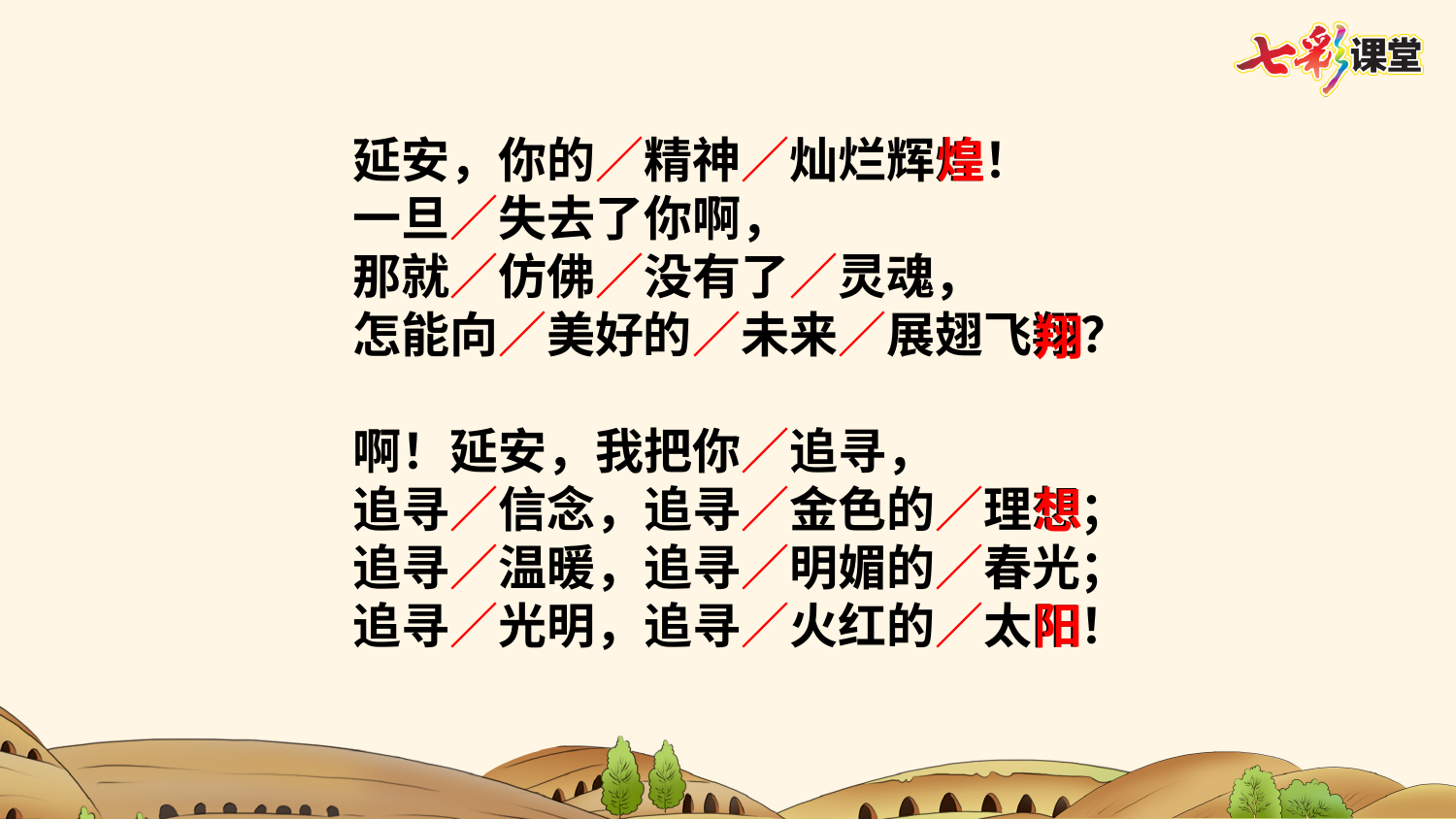

延安，你的／精神／灿烂辉煌！
一旦／失去了你啊，
那就／仿佛／没有了／灵魂，
怎能向／美好的／未来／展翅飞翔？
啊！延安，我把你／追寻，
追寻／信念，追寻／金色的／理想；
追寻／温暖，追寻／明媚的／春光；
追寻／光明，追寻／火红的／太阳！
煌
翔
想
阳